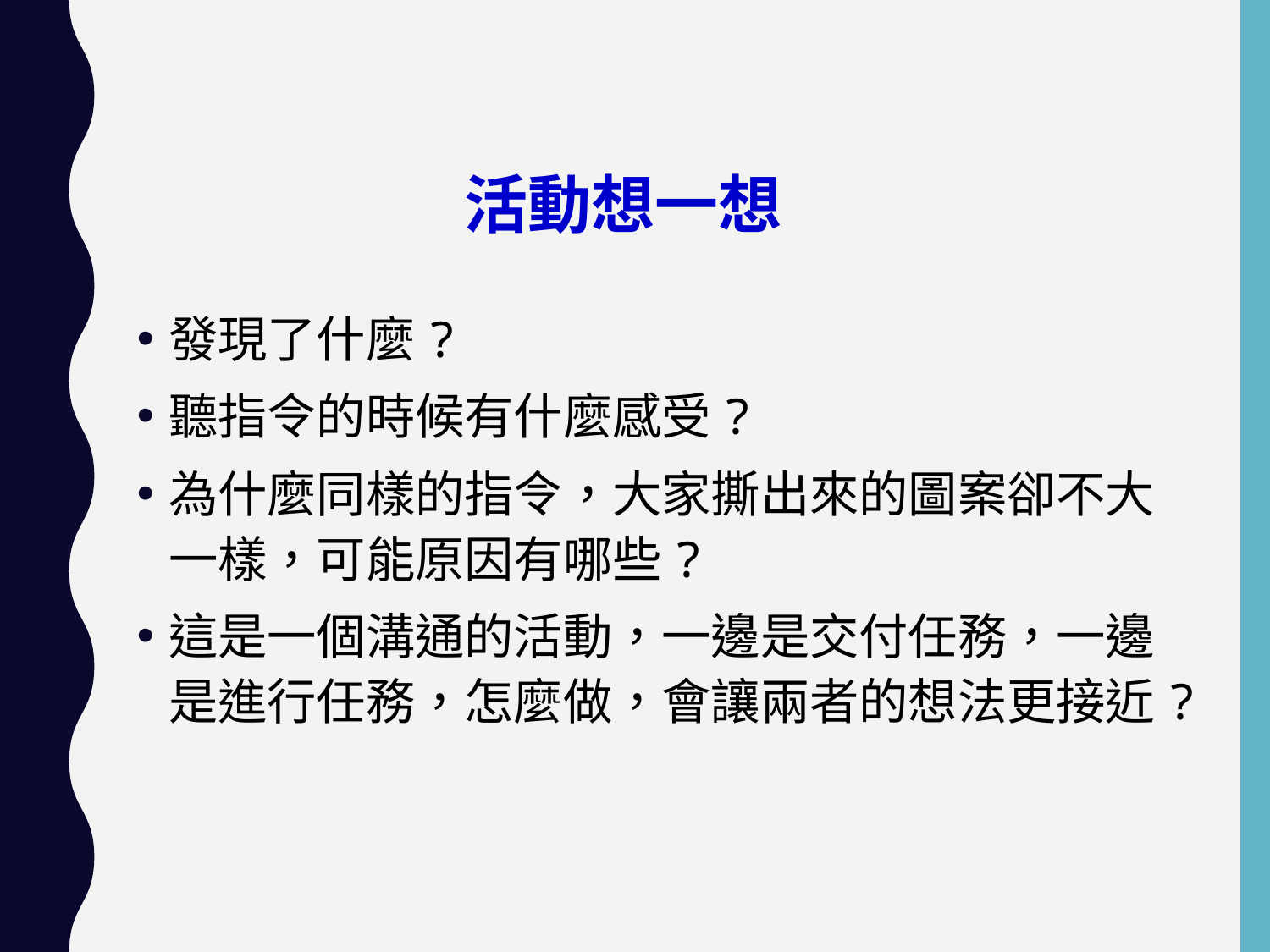

活動想一想
發現了什麼?
聽指令的時候有什麼感受?
為什麼同樣的指令，大家撕出來的圖案卻不大一樣，可能原因有哪些?
這是一個溝通的活動，一邊是交付任務，一邊是進行任務，怎麼做，會讓兩者的想法更接近?